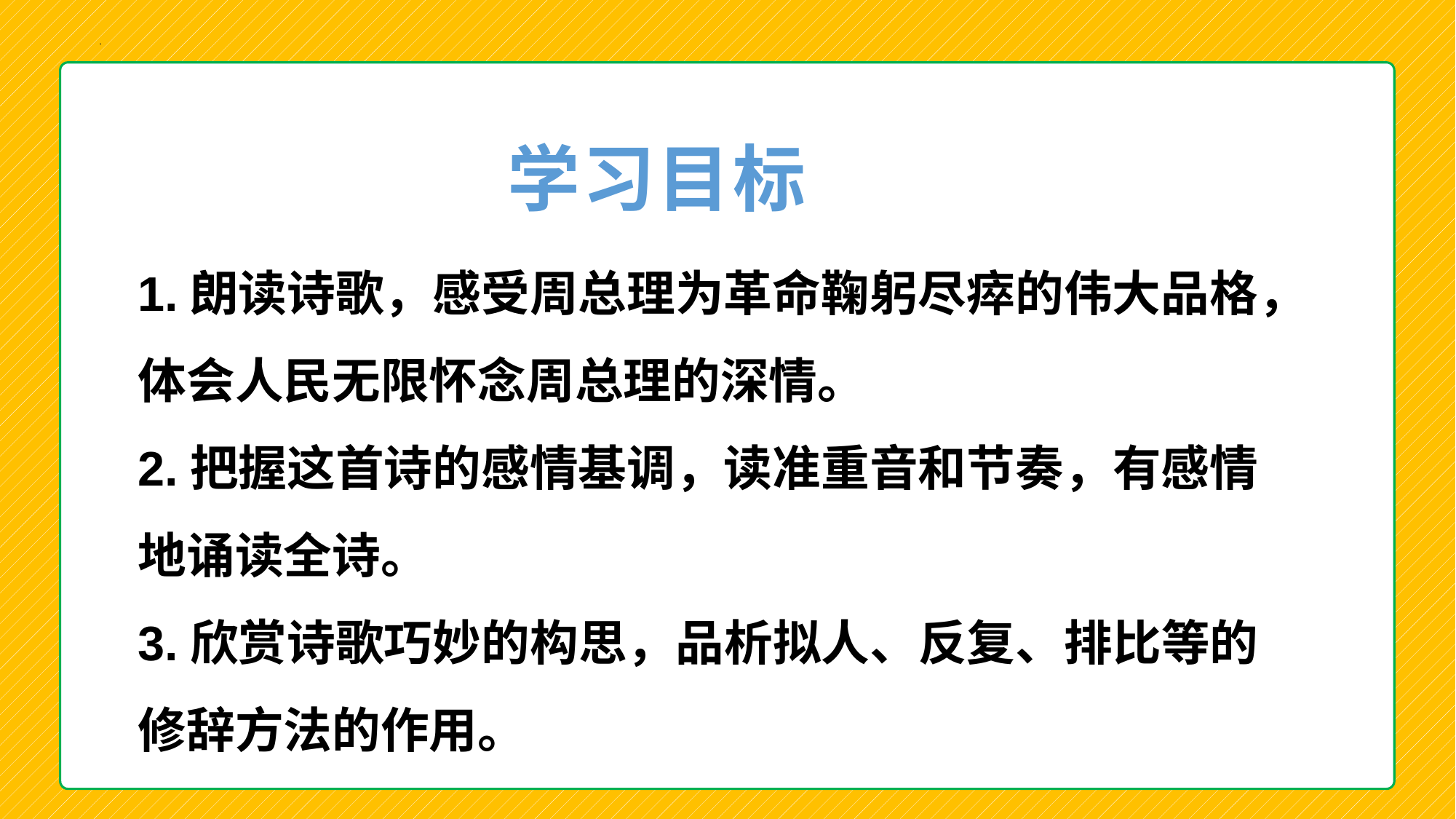

学习目标
1.朗读诗歌，感受周总理为革命鞠躬尽瘁的伟大品格，体会人民无限怀念周总理的深情。
2.把握这首诗的感情基调，读准重音和节奏，有感情地诵读全诗。
3.欣赏诗歌巧妙的构思，品析拟人、反复、排比等的修辞方法的作用。